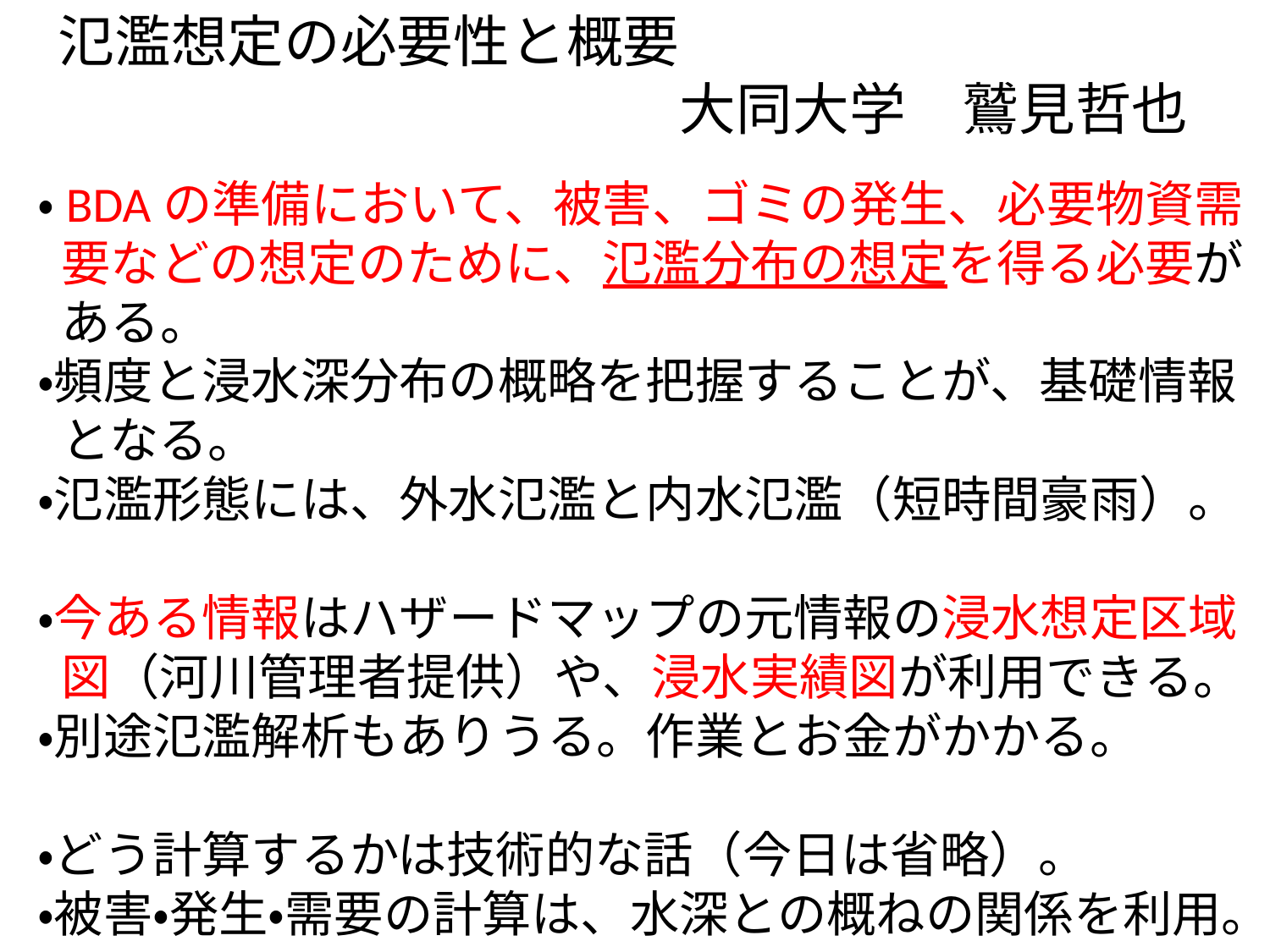

氾濫想定の必要性と概要
　　　　　　　　　　　大同大学　鷲見哲也

・BDAの準備において、被害、ゴミの発生、必要物資需要などの想定のために、氾濫分布の想定を得る必要がある。
・頻度と浸水深分布の概略を把握することが、基礎情報となる。
・氾濫形態には、外水氾濫と内水氾濫（短時間豪雨）。

・今ある情報はハザードマップの元情報の浸水想定区域図（河川管理者提供）や、浸水実績図が利用できる。
・別途氾濫解析もありうる。作業とお金がかかる。

・どう計算するかは技術的な話（今日は省略）。
・被害・発生・需要の計算は、水深との概ねの関係を利用。